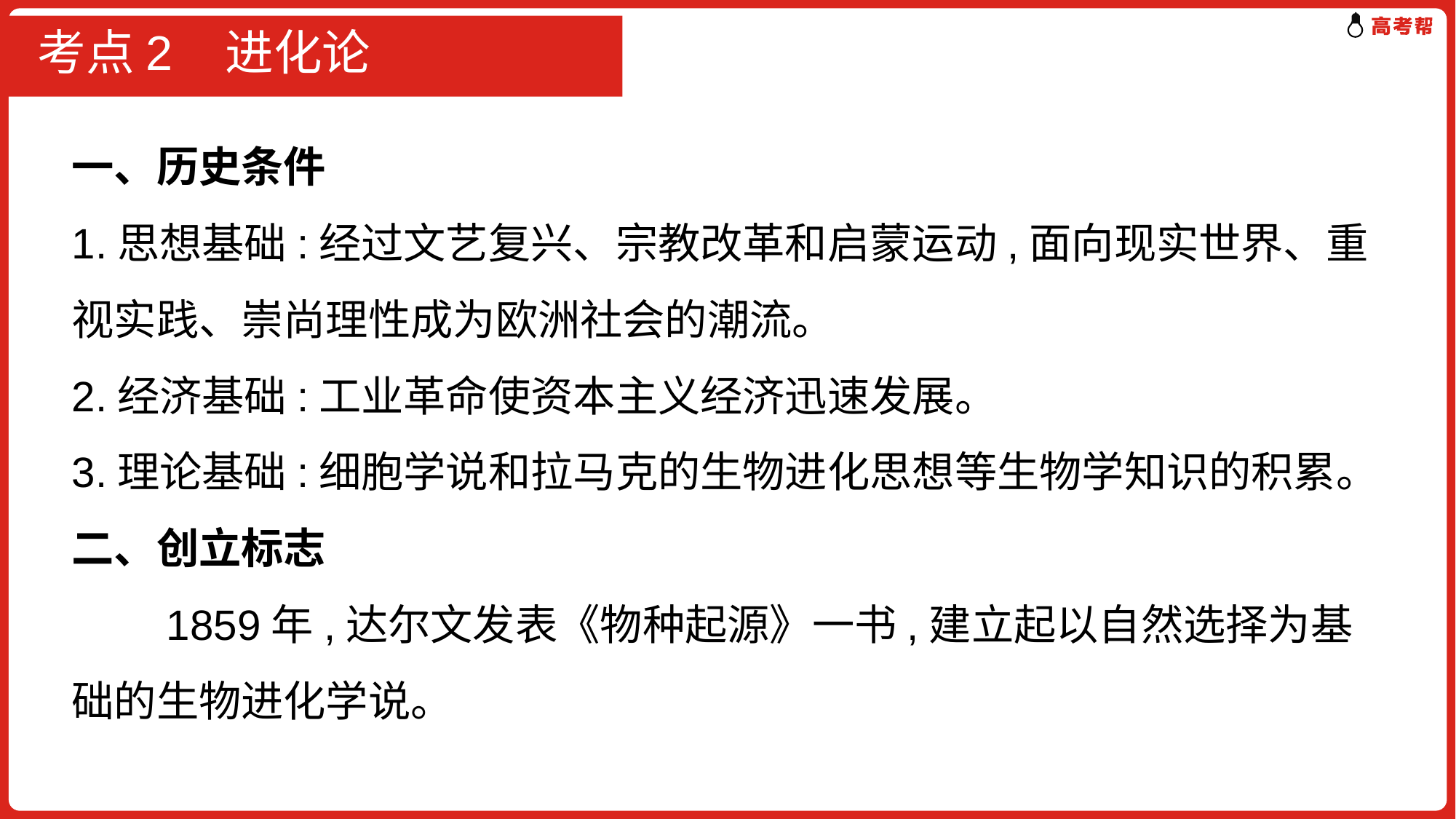

# 考点2   进化论
一、历史条件
1.思想基础:经过文艺复兴、宗教改革和启蒙运动,面向现实世界、重视实践、崇尚理性成为欧洲社会的潮流。
2.经济基础:工业革命使资本主义经济迅速发展。
3.理论基础:细胞学说和拉马克的生物进化思想等生物学知识的积累。
二、创立标志
　　1859年,达尔文发表《物种起源》一书,建立起以自然选择为基础的生物进化学说。